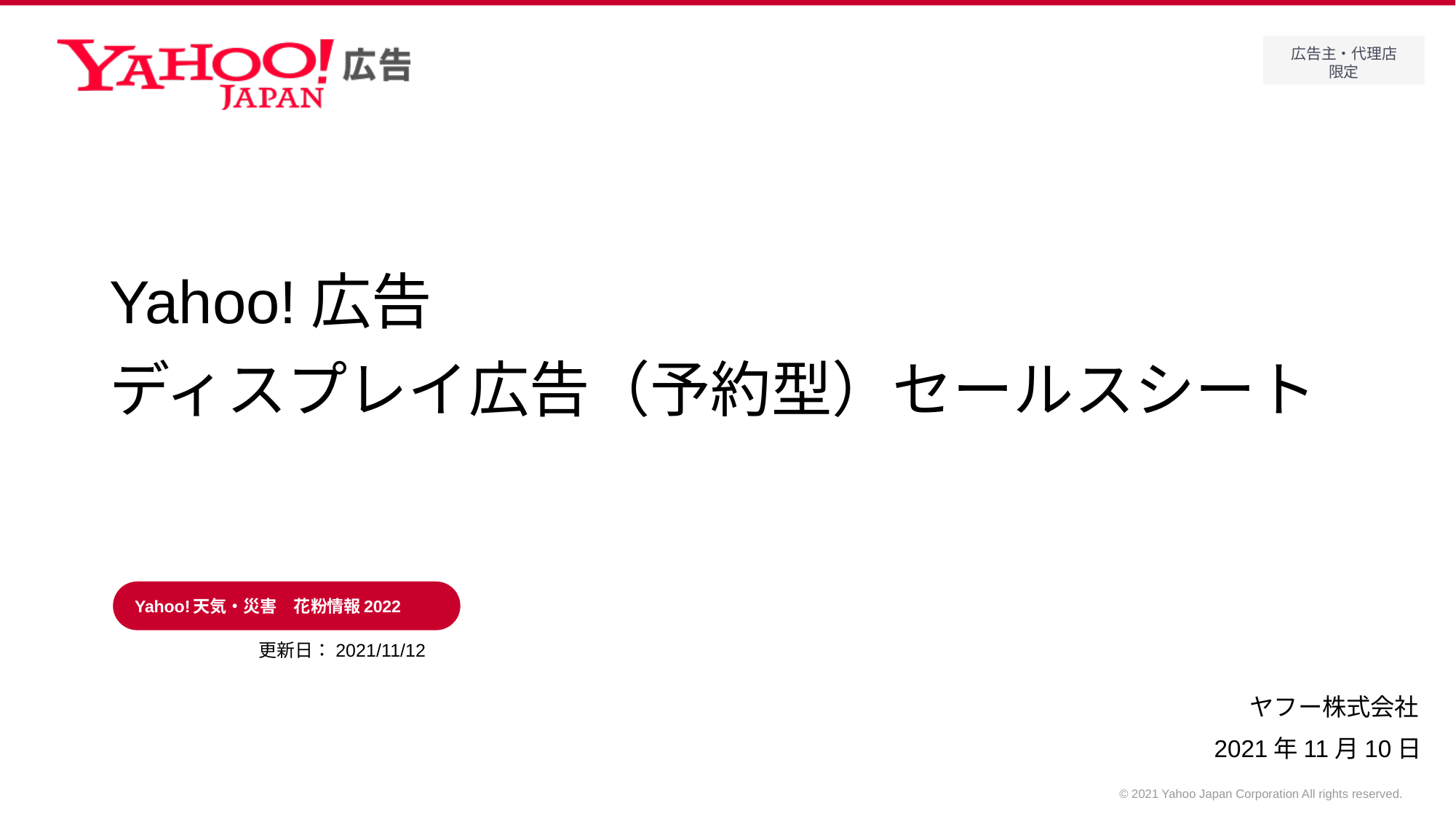

# Yahoo!広告 ディスプレイ広告（予約型）セールスシート
Yahoo!天気・災害　花粉情報2022
更新日：2021/11/12
2021年11月10日